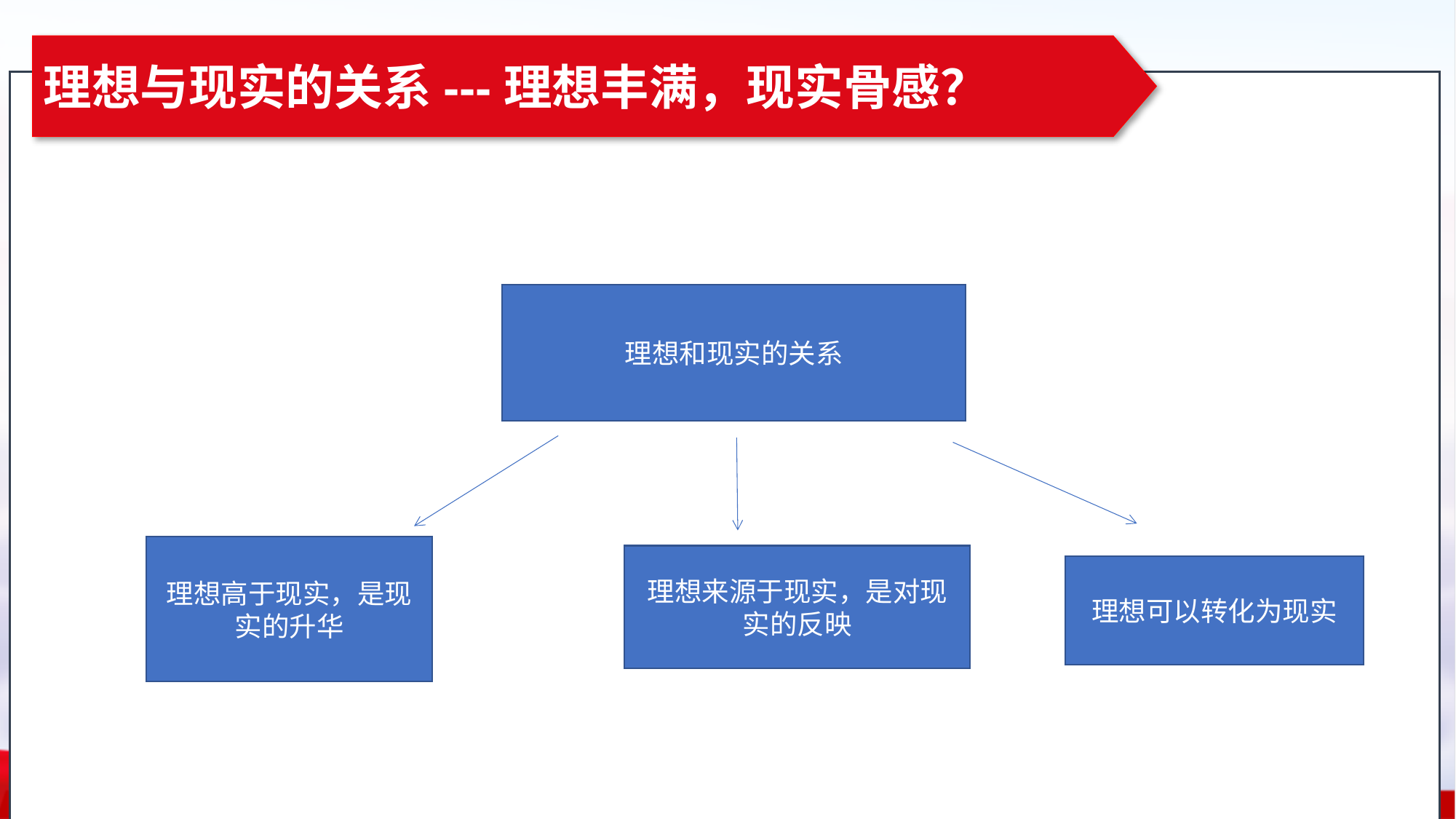

理想与现实的关系---理想丰满，现实骨感？

理想和现实的关系
理想高于现实，是现实的升华
理想来源于现实，是对现实的反映
理想可以转化为现实